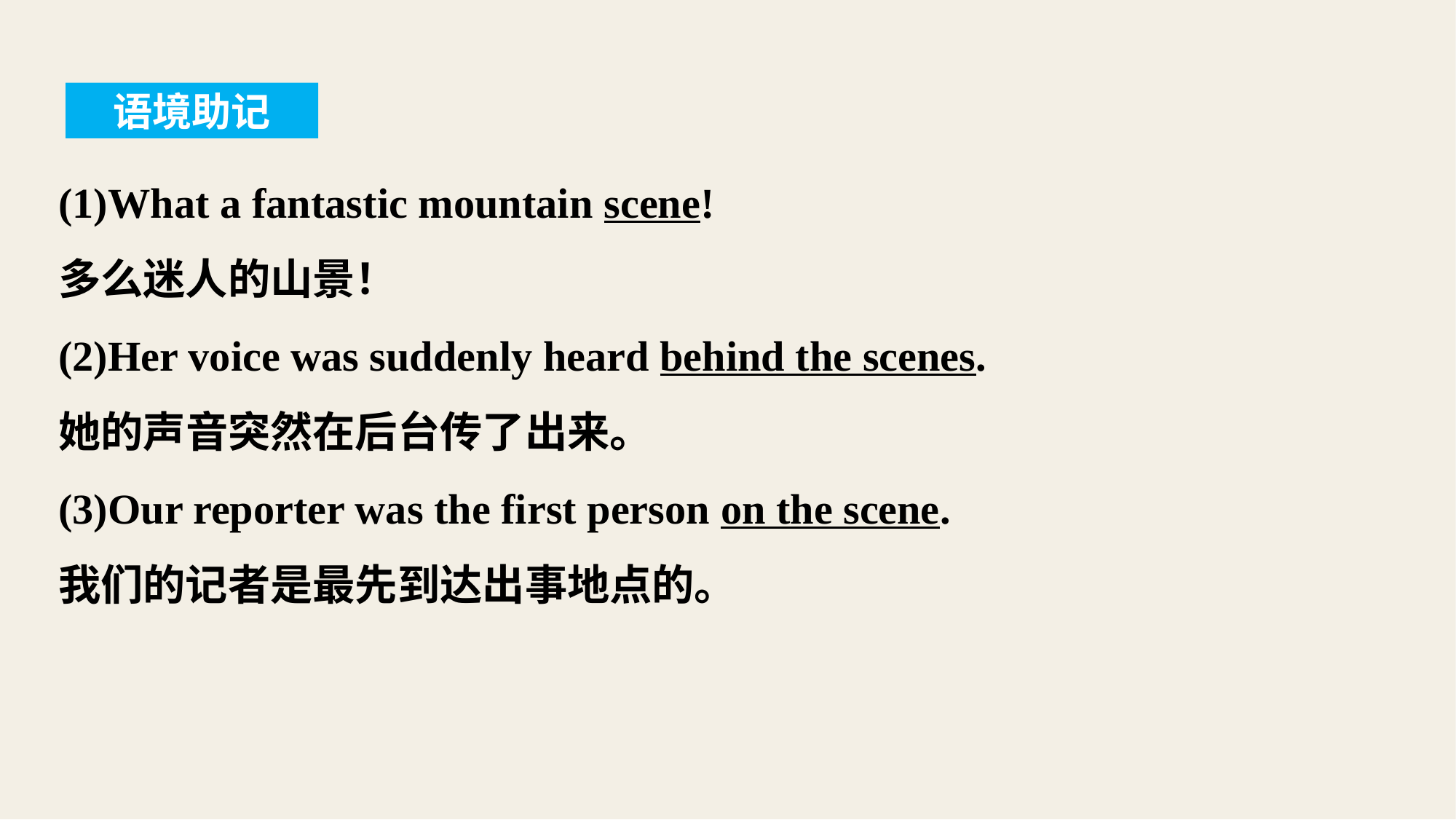

语境助记
(1)What a fantastic mountain scene!
多么迷人的山景！
(2)Her voice was suddenly heard behind the scenes.
她的声音突然在后台传了出来。
(3)Our reporter was the first person on the scene.
我们的记者是最先到达出事地点的。